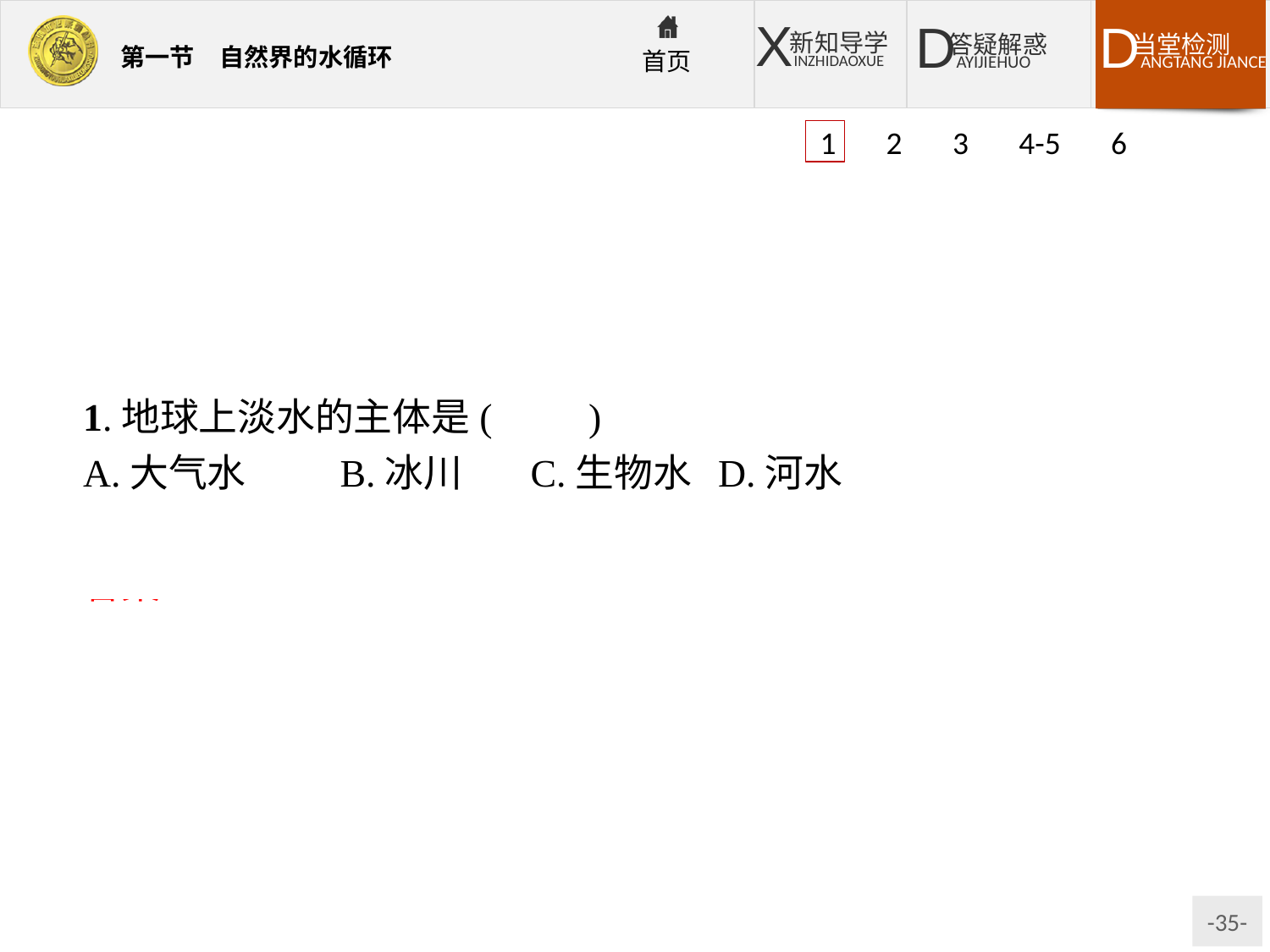

1       2       3       4-5       6

1.地球上淡水的主体是(　　)
A.大气水	B.冰川	C.生物水	D.河水
解析:冰川约占世界淡水总量的2/3,是地球上淡水的主体。
答案:B